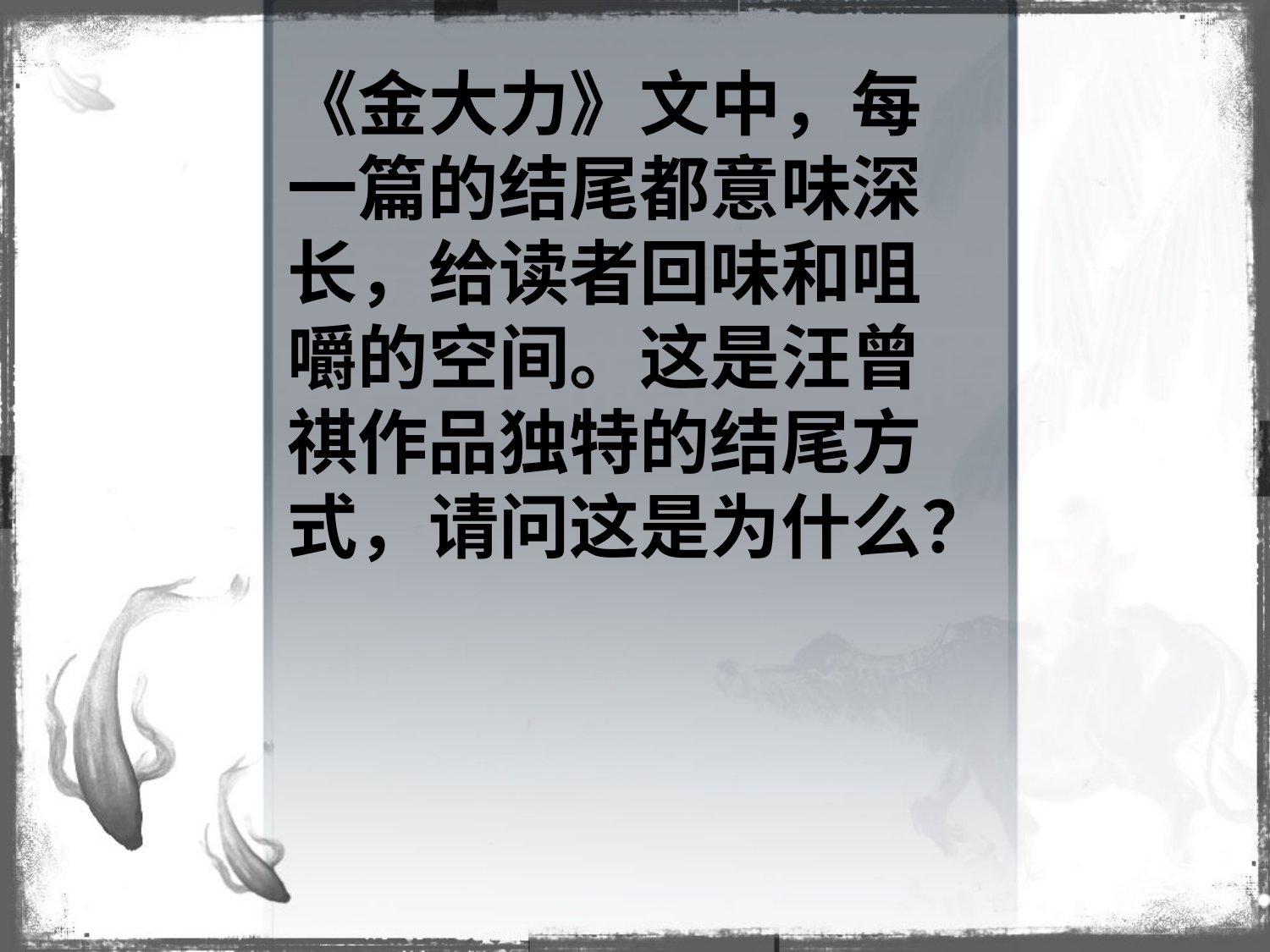

《金大力》文中，每一篇的结尾都意味深长，给读者回味和咀嚼的空间。这是汪曾祺作品独特的结尾方式，请问这是为什么？